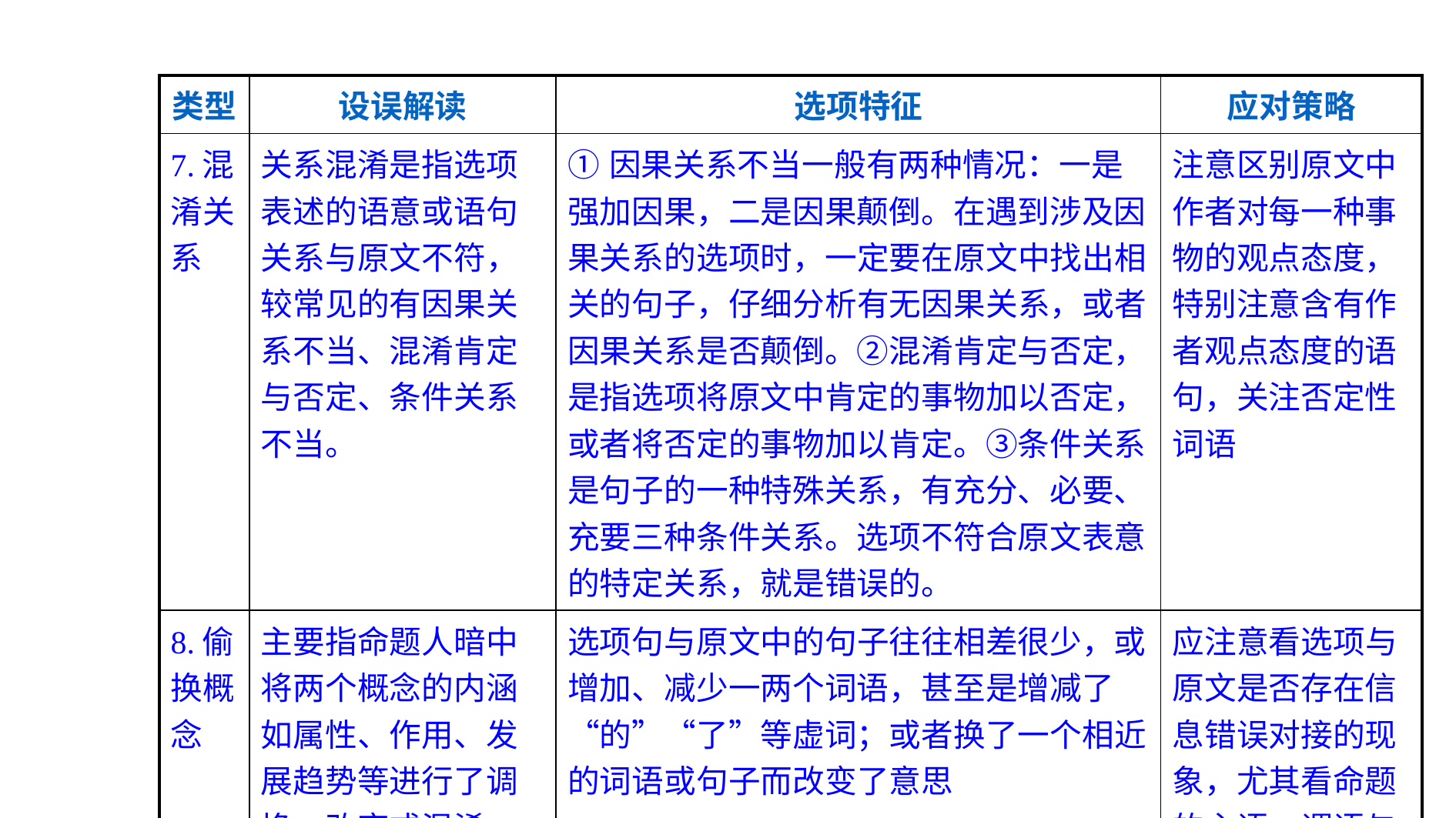

| 类型 | 设误解读 | 选项特征 | 应对策略 |
| --- | --- | --- | --- |
| 7.混淆关系 | 关系混淆是指选项表述的语意或语句关系与原文不符，较常见的有因果关系不当、混淆肯定与否定、条件关系不当。 | ①因果关系不当一般有两种情况：一是强加因果，二是因果颠倒。在遇到涉及因果关系的选项时，一定要在原文中找出相关的句子，仔细分析有无因果关系，或者因果关系是否颠倒。②混淆肯定与否定，是指选项将原文中肯定的事物加以否定，或者将否定的事物加以肯定。③条件关系是句子的一种特殊关系，有充分、必要、充要三种条件关系。选项不符合原文表意的特定关系，就是错误的。 | 注意区别原文中作者对每一种事物的观点态度，特别注意含有作者观点态度的语句，关注否定性词语 |
| 8.偷换概念 | 主要指命题人暗中将两个概念的内涵如属性、作用、发展趋势等进行了调换、改变或混淆 | 选项句与原文中的句子往往相差很少，或增加、减少一两个词语，甚至是增减了“的”“了”等虚词；或者换了一个相近的词语或句子而改变了意思 | 应注意看选项与原文是否存在信息错误对接的现象，尤其看命题的主语、谓语与原文是否一致 |